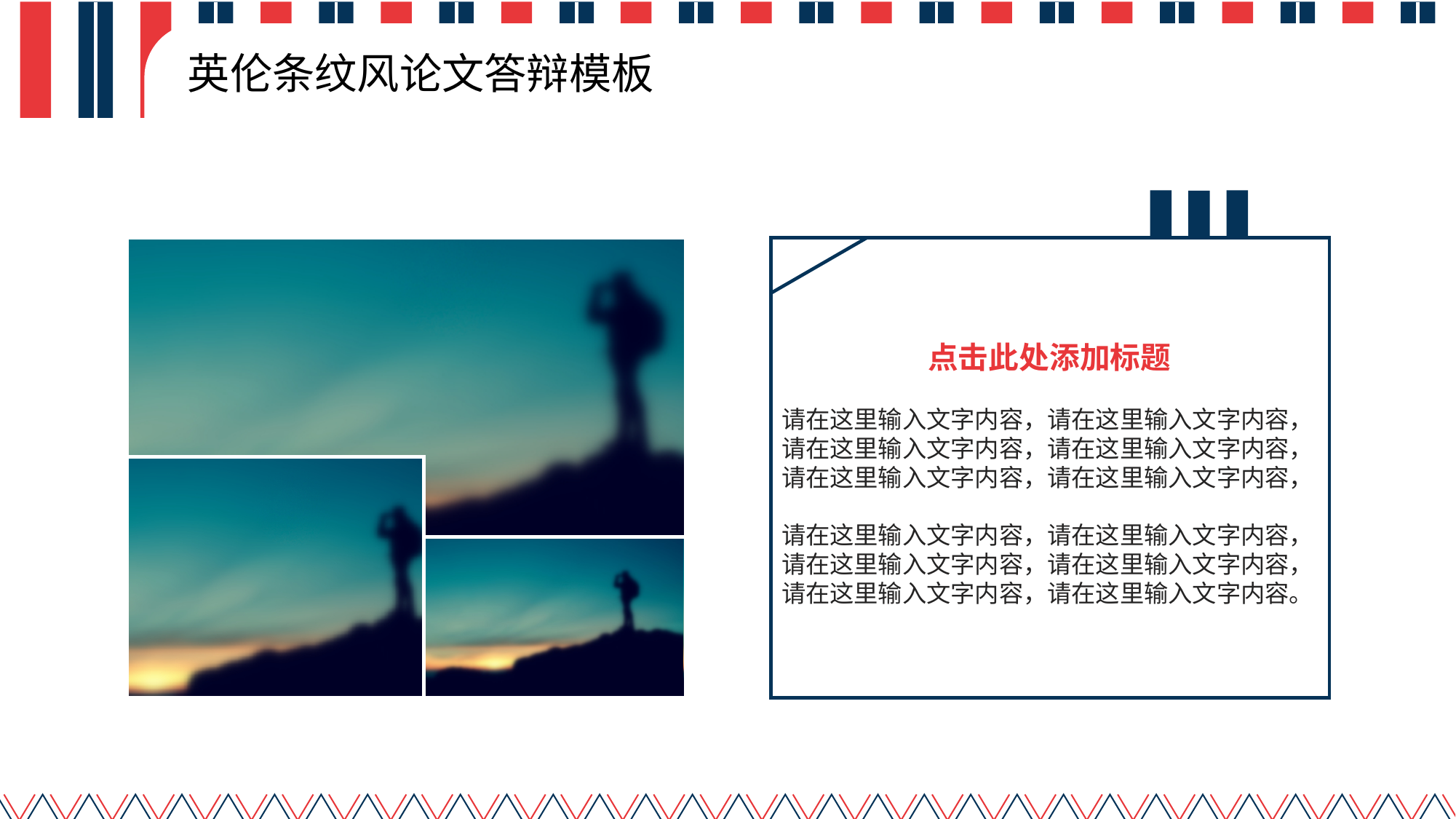

# 英伦条纹风论文答辩模板

点击此处添加标题

请在这里输入文字内容，请在这里输入文字内容，请在这里输入文字内容，请在这里输入文字内容，请在这里输入文字内容，请在这里输入文字内容，

请在这里输入文字内容，请在这里输入文字内容，
请在这里输入文字内容，请在这里输入文字内容，
请在这里输入文字内容，请在这里输入文字内容。